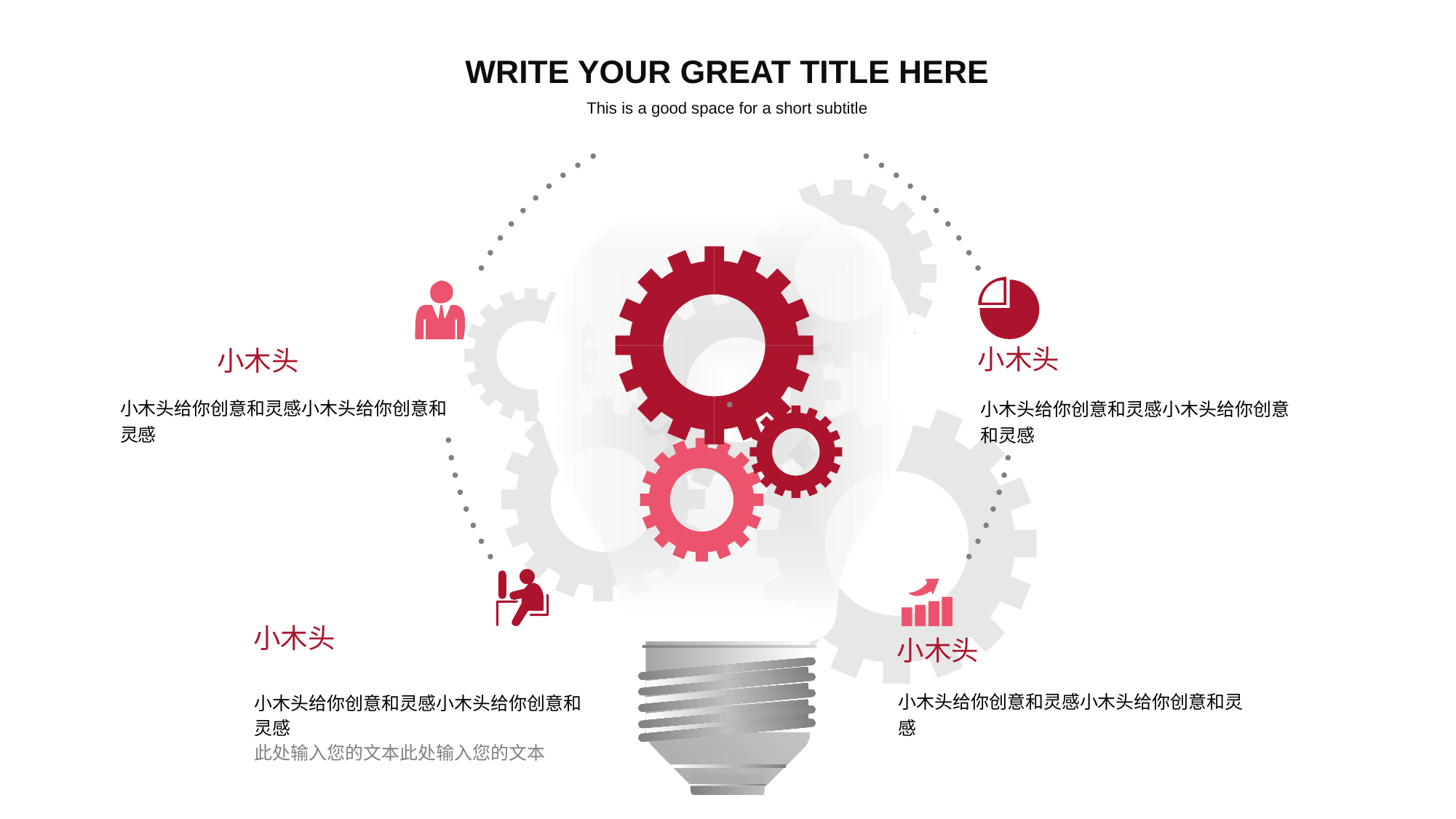

WRITE YOUR GREAT TITLE HERE
This is a good space for a short subtitle

小木头
小木头给你创意和灵感小木头给你创意和灵感
小木头
小木头给你创意和灵感小木头给你创意和灵感

小木头
小木头给你创意和灵感小木头给你创意和灵感
此处输入您的文本此处输入您的文本
小木头
小木头给你创意和灵感小木头给你创意和灵感